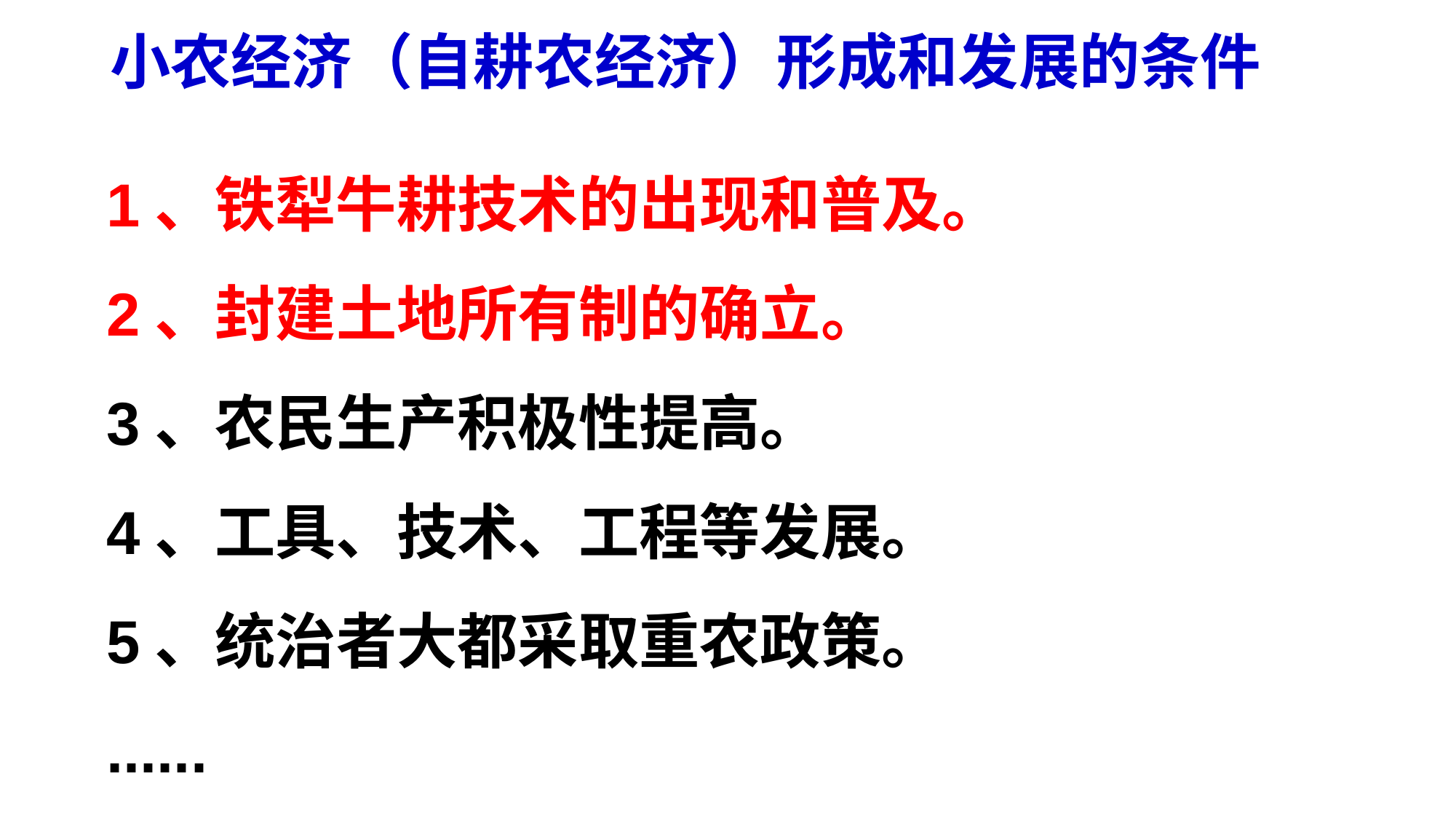

小农经济（自耕农经济）形成和发展的条件
1、铁犁牛耕技术的出现和普及。
2、封建土地所有制的确立。
3、农民生产积极性提高。
4、工具、技术、工程等发展。
5、统治者大都采取重农政策。
......